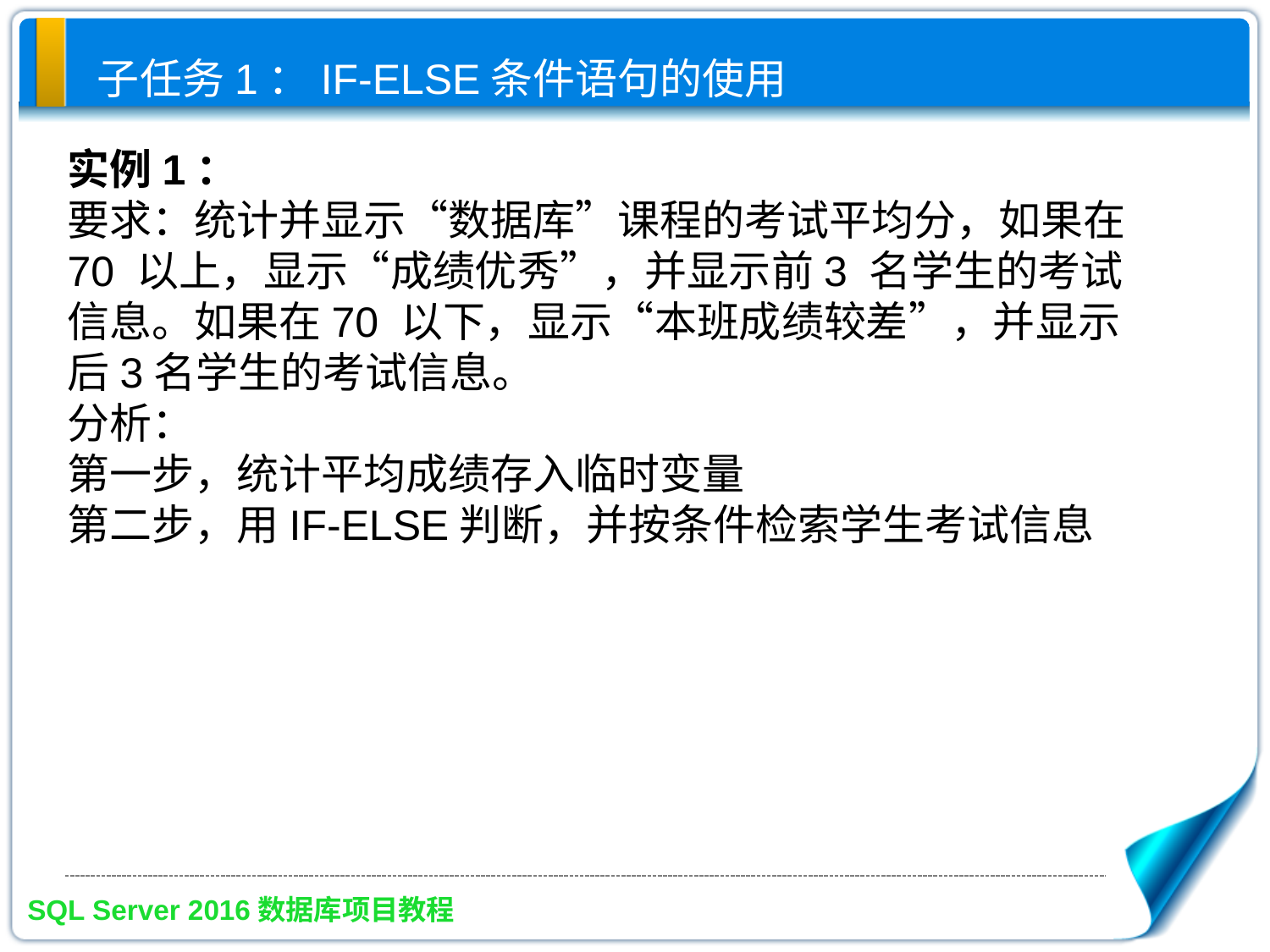

# 子任务1：IF-ELSE条件语句的使用
实例1：
要求：统计并显示“数据库”课程的考试平均分，如果在70 以上，显示“成绩优秀”，并显示前3 名学生的考试信息。如果在70 以下，显示“本班成绩较差”，并显示后3名学生的考试信息。
分析：
第一步，统计平均成绩存入临时变量
第二步，用IF-ELSE判断，并按条件检索学生考试信息